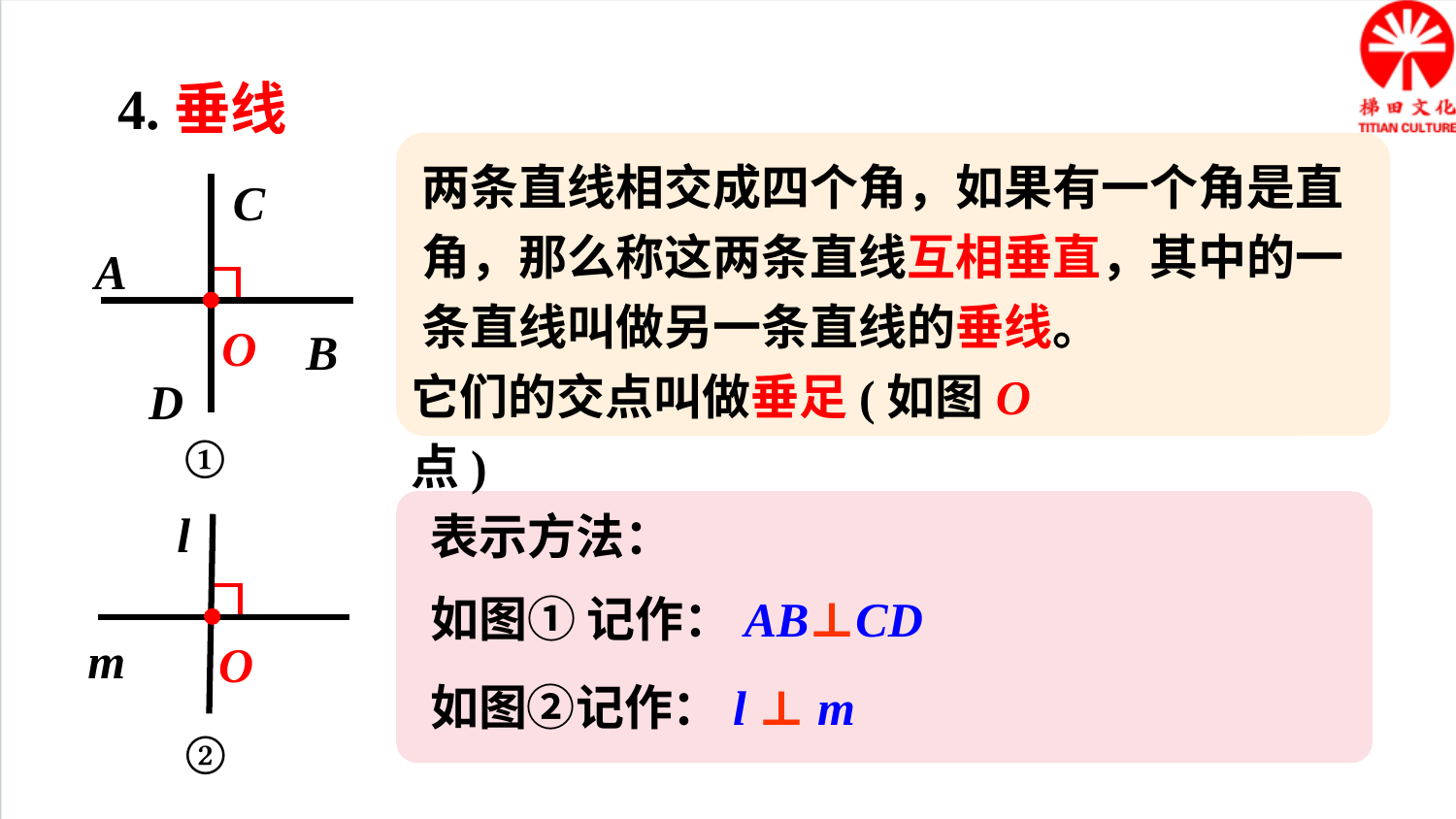

4.垂线

两条直线相交成四个角，如果有一个角是直角，那么称这两条直线互相垂直，其中的一条直线叫做另一条直线的垂线。
C
A

O
B
D
①
它们的交点叫做垂足(如图O点)
l

m

O
②

表示方法：
如图① 记作：AB⊥CD
如图②记作：l ⊥ m